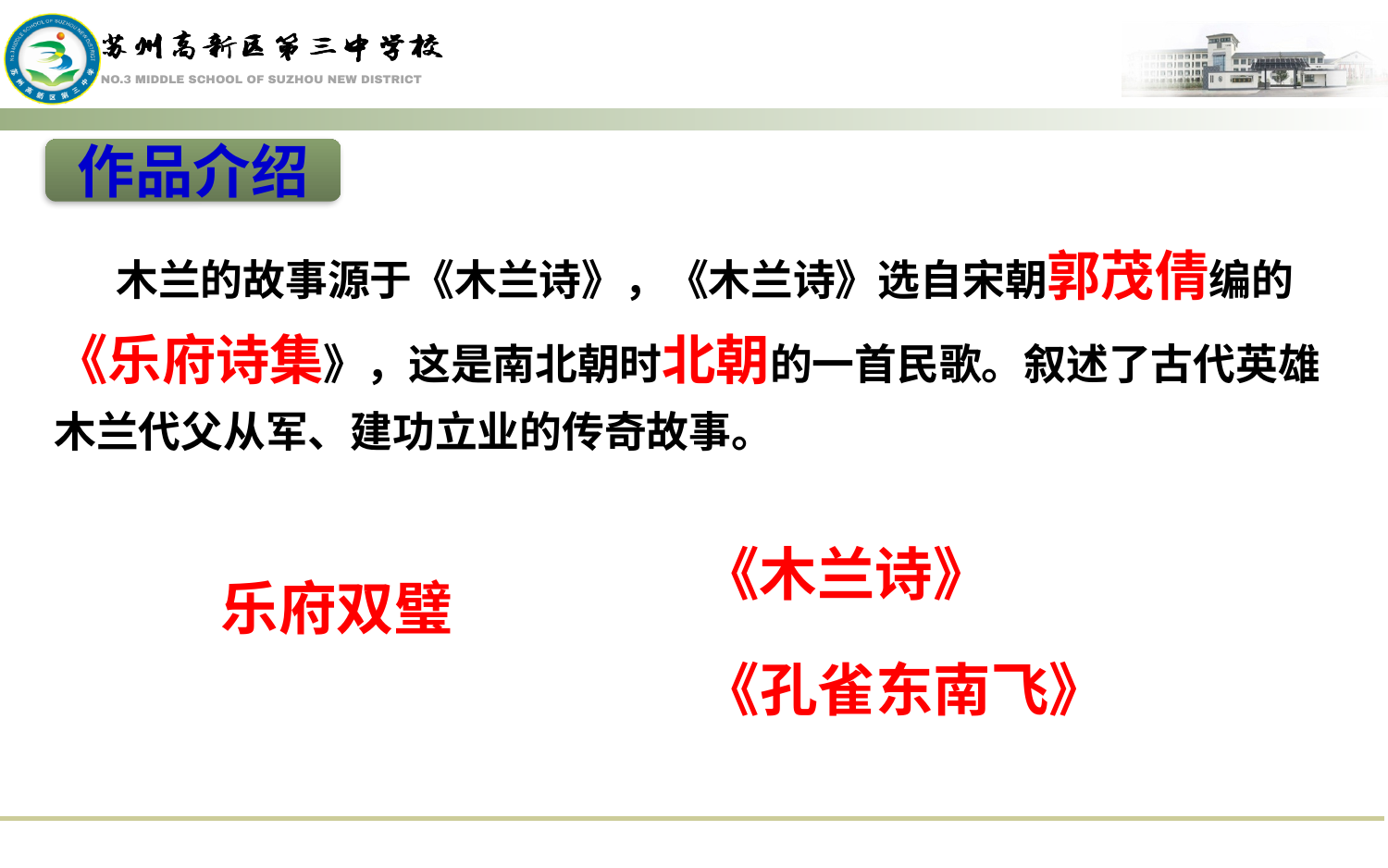

作品介绍
    木兰的故事源于《木兰诗》，《木兰诗》选自宋朝郭茂倩编的《乐府诗集》，这是南北朝时北朝的一首民歌。叙述了古代英雄木兰代父从军、建功立业的传奇故事。
《木兰诗》
《孔雀东南飞》
乐府双璧